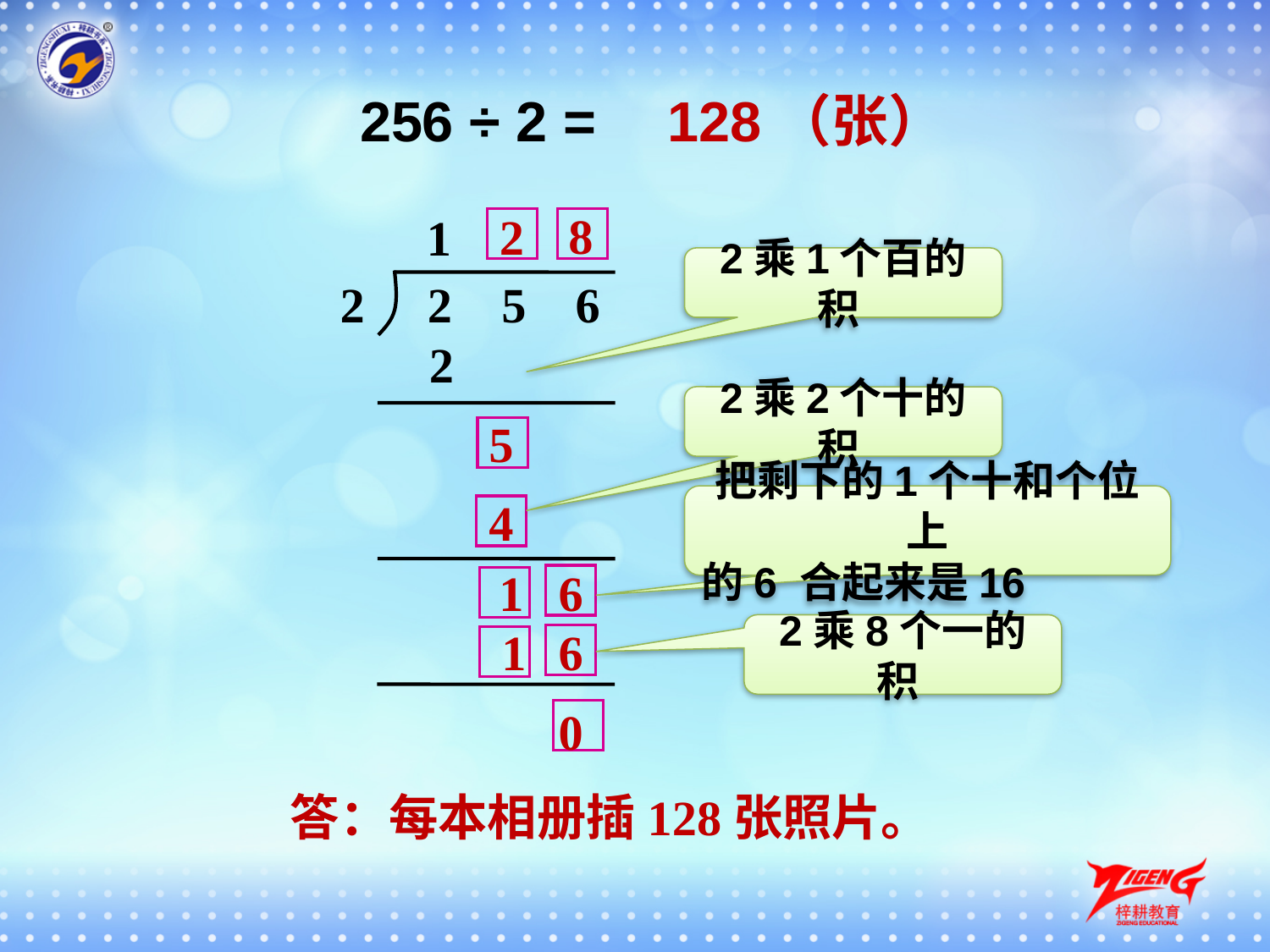

256 ÷ 2 =
128（张）
8
2
1

2乘1个百的积
2
2    5    6

2
2乘2个十的积

5

4
把剩下的1个十和个位上
的6 合起来是16

1
6

 1
6
2乘8个一的积

0

答：每本相册插128张照片。